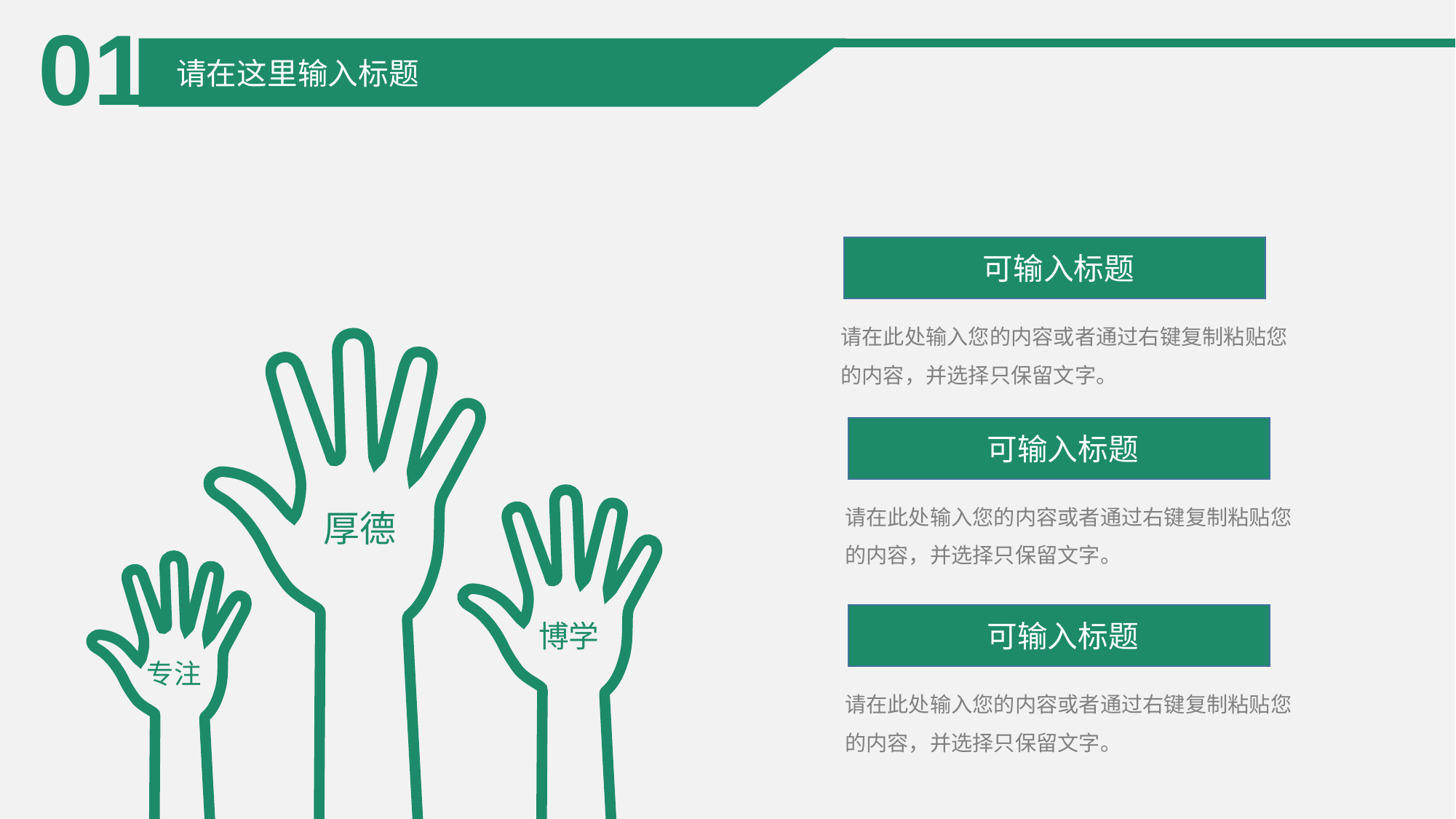

01
请在这里输入标题

可输入标题
请在此处输入您的内容或者通过右键复制粘贴您的内容，并选择只保留文字。

厚德

可输入标题

博学
请在此处输入您的内容或者通过右键复制粘贴您的内容，并选择只保留文字。

专注

可输入标题
请在此处输入您的内容或者通过右键复制粘贴您的内容，并选择只保留文字。